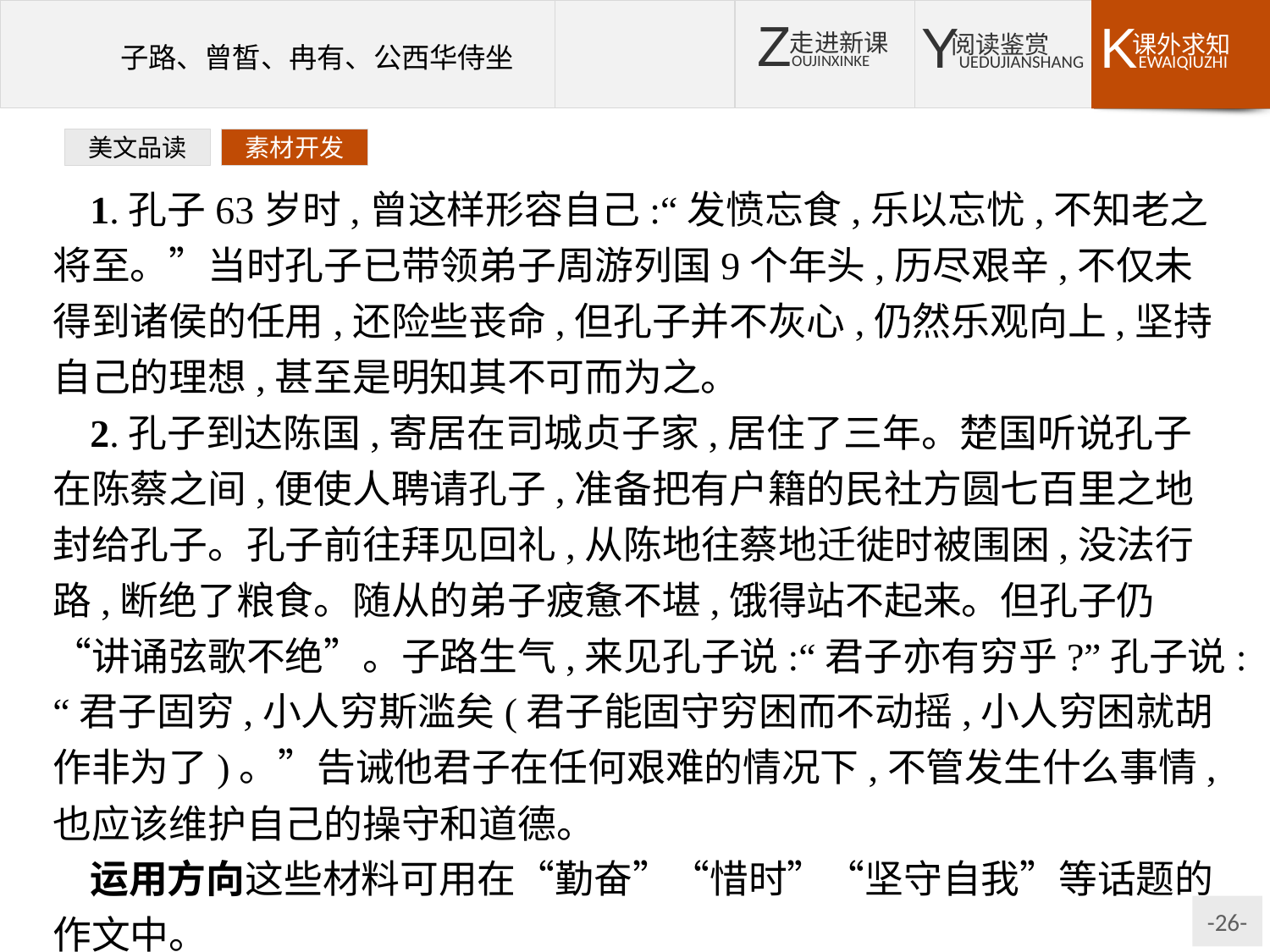

美文品读
素材开发
1.孔子63岁时,曾这样形容自己:“发愤忘食,乐以忘忧,不知老之将至。”当时孔子已带领弟子周游列国9个年头,历尽艰辛,不仅未得到诸侯的任用,还险些丧命,但孔子并不灰心,仍然乐观向上,坚持自己的理想,甚至是明知其不可而为之。
2.孔子到达陈国,寄居在司城贞子家,居住了三年。楚国听说孔子在陈蔡之间,便使人聘请孔子,准备把有户籍的民社方圆七百里之地封给孔子。孔子前往拜见回礼,从陈地往蔡地迁徙时被围困,没法行路,断绝了粮食。随从的弟子疲惫不堪,饿得站不起来。但孔子仍“讲诵弦歌不绝”。子路生气,来见孔子说:“君子亦有穷乎?”孔子说:“君子固穷,小人穷斯滥矣(君子能固守穷困而不动摇,小人穷困就胡作非为了)。”告诫他君子在任何艰难的情况下,不管发生什么事情,也应该维护自己的操守和道德。
运用方向这些材料可用在“勤奋”“惜时”“坚守自我”等话题的作文中。